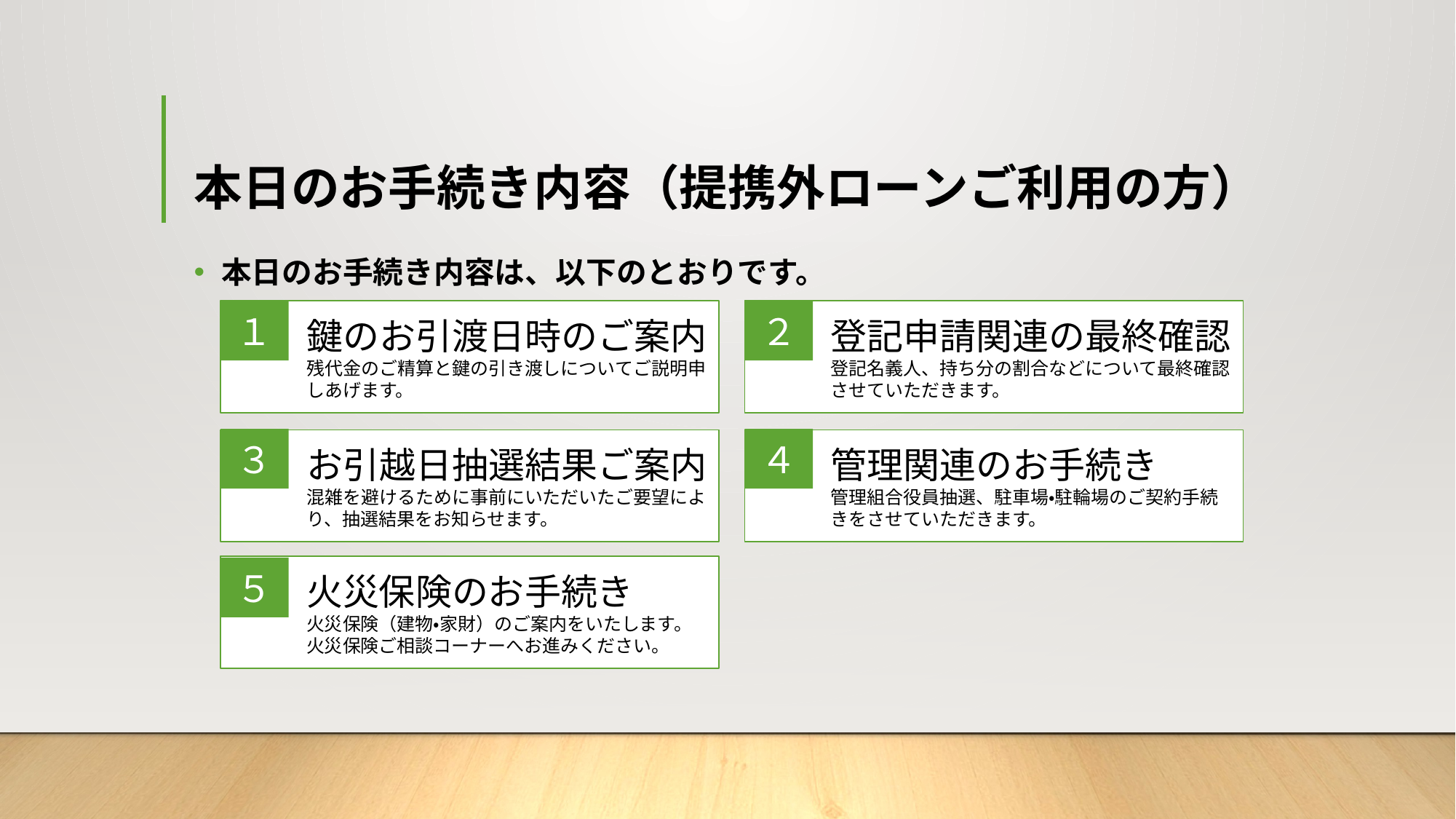

# 本日のお手続き内容（提携外ローンご利用の方）
本日のお手続き内容は、以下のとおりです。
鍵のお引渡日時のご案内
残代金のご精算と鍵の引き渡しについてご説明申しあげます。
１
登記申請関連の最終確認
登記名義人、持ち分の割合などについて最終確認させていただきます。
２
３
４
お引越日抽選結果ご案内
混雑を避けるために事前にいただいたご要望により、抽選結果をお知らせます。
管理関連のお手続き
管理組合役員抽選、駐車場・駐輪場のご契約手続きをさせていただきます。
火災保険のお手続き
火災保険（建物・家財）のご案内をいたします。火災保険ご相談コーナーへお進みください。
５